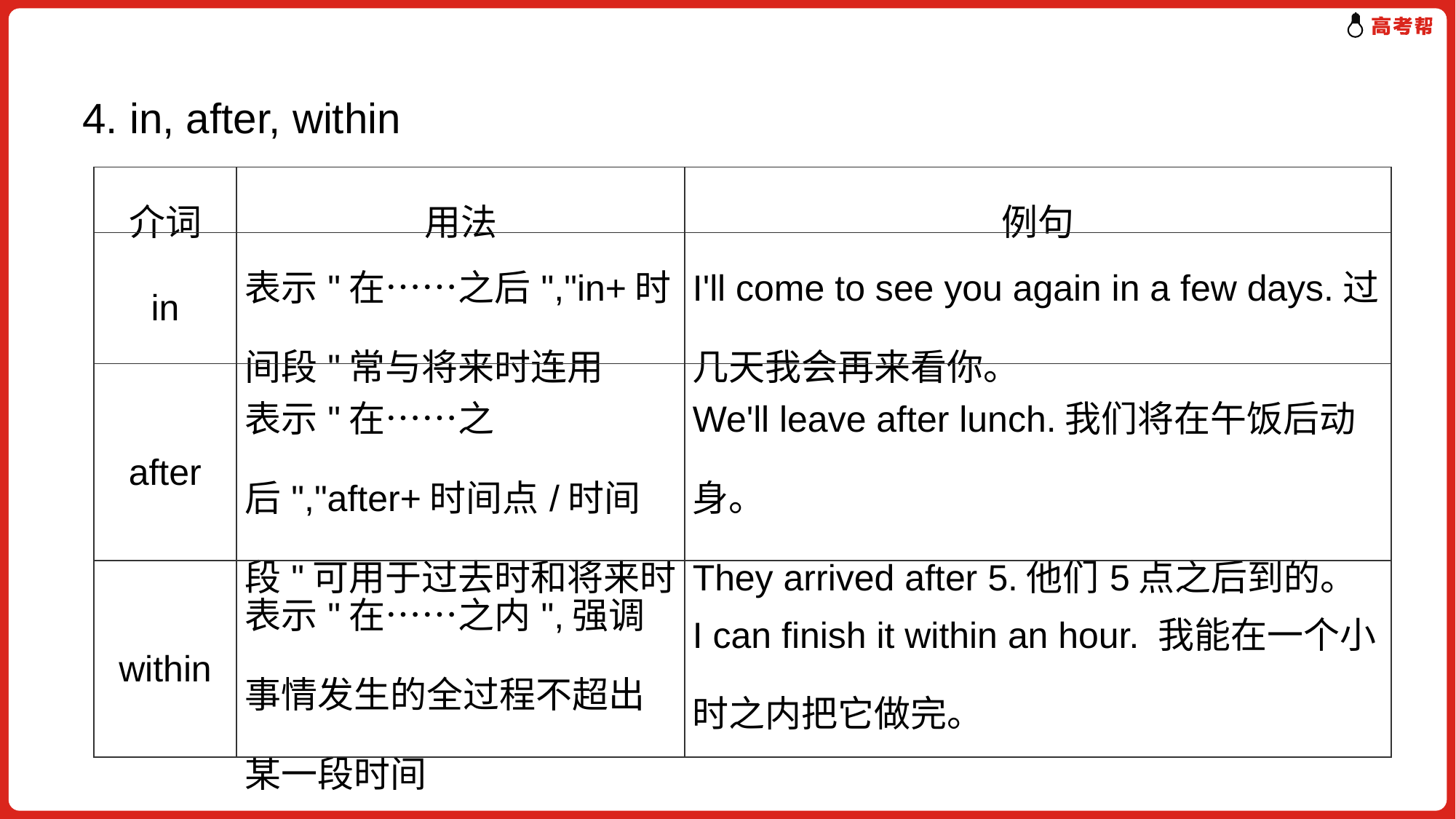

4. in, after, within

| 介词 | 用法 | 例句 |
| --- | --- | --- |
| in | 表示"在……之后","in+时间段"常与将来时连用 | I'll come to see you again in a few days.过几天我会再来看你。 |
| after | 表示"在……之后","after+时间点/时间段"可用于过去时和将来时 | We'll leave after lunch.我们将在午饭后动身。 They arrived after 5.他们5点之后到的。 |
| within | 表示"在……之内",强调事情发生的全过程不超出某一段时间 | I can finish it within an hour. 我能在一个小时之内把它做完。 |